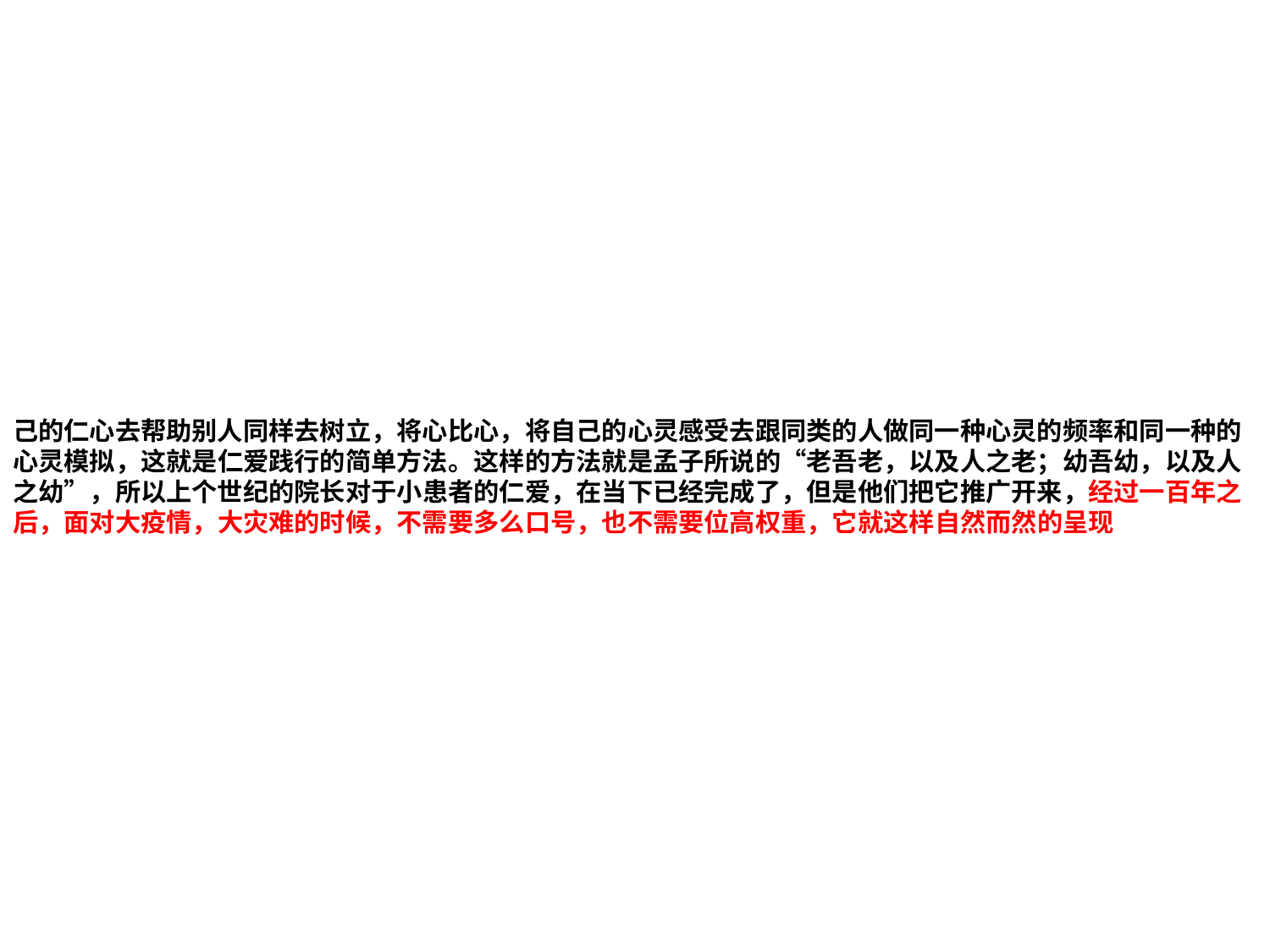

# 己的仁心去帮助别人同样去树立，将心比心，将自己的心灵感受去跟同类的人做同一种心灵的频率和同一种的心灵模拟，这就是仁爱践行的简单方法。这样的方法就是孟子所说的“老吾老，以及人之老；幼吾幼，以及人之幼”，所以上个世纪的院长对于小患者的仁爱，在当下已经完成了，但是他们把它推广开来，经过一百年之后，面对大疫情，大灾难的时候，不需要多么口号，也不需要位高权重，它就这样自然而然的呈现